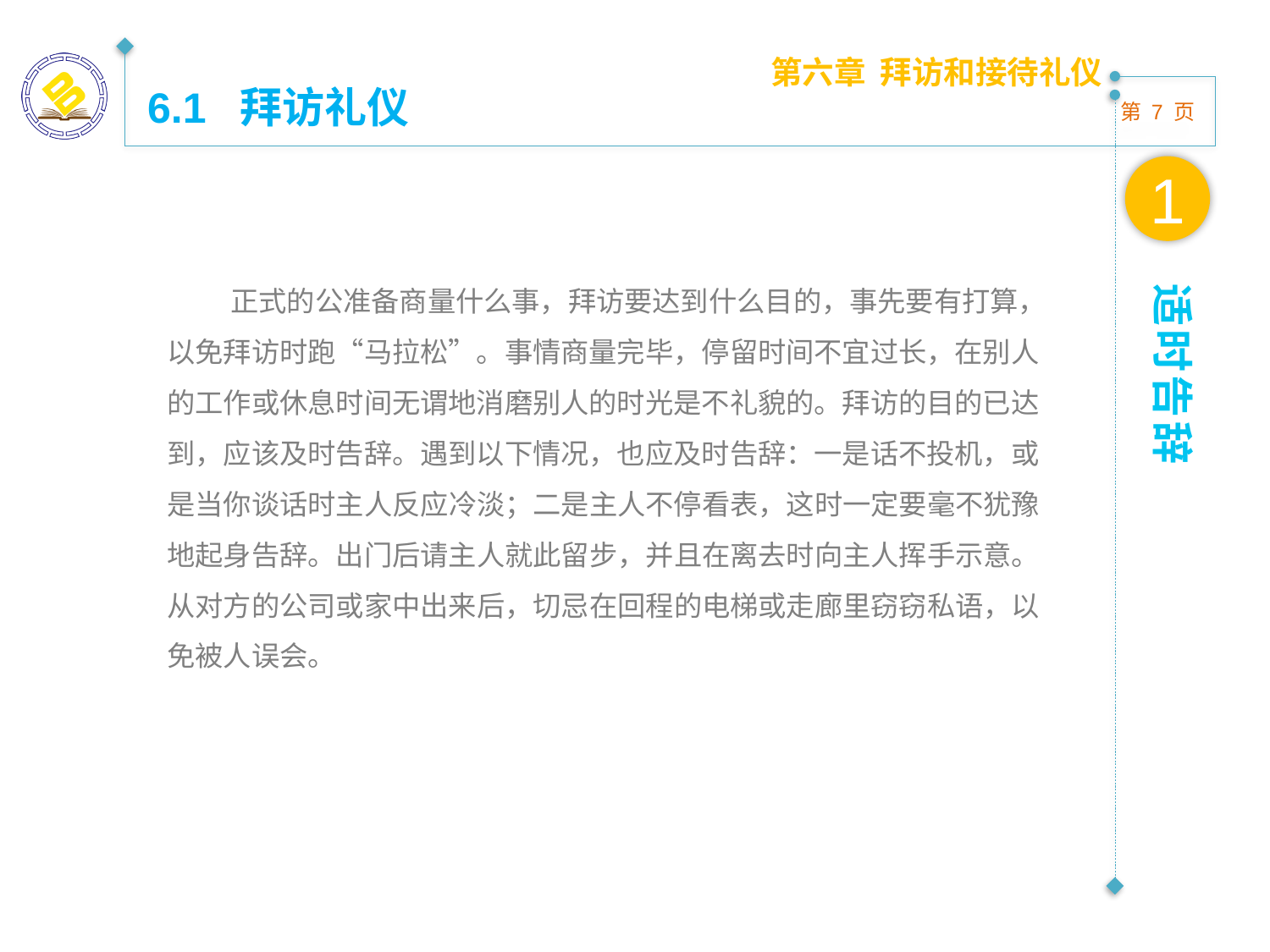

第六章  拜访和接待礼仪
6.1  拜访礼仪
1
正式的公准备商量什么事，拜访要达到什么目的，事先要有打算，以免拜访时跑“马拉松”。事情商量完毕，停留时间不宜过长，在别人的工作或休息时间无谓地消磨别人的时光是不礼貌的。拜访的目的已达到，应该及时告辞。遇到以下情况，也应及时告辞：一是话不投机，或是当你谈话时主人反应冷淡；二是主人不停看表，这时一定要毫不犹豫地起身告辞。出门后请主人就此留步，并且在离去时向主人挥手示意。从对方的公司或家中出来后，切忌在回程的电梯或走廊里窃窃私语，以免被人误会。
适时告辞